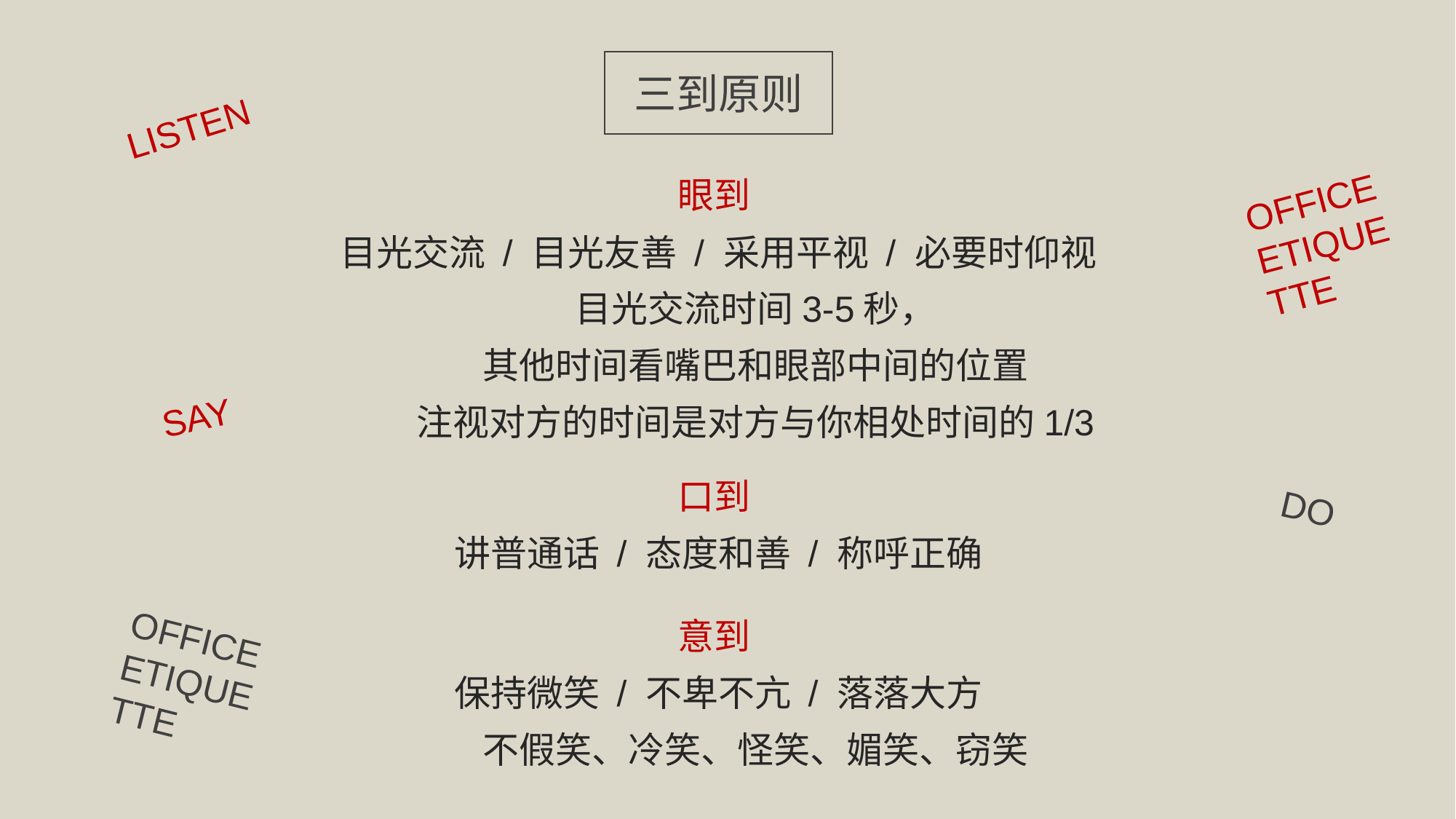

三到原则
眼到
目光交流 / 目光友善 / 采用平视 / 必要时仰视
        目光交流时间3-5秒，
        其他时间看嘴巴和眼部中间的位置
        注视对方的时间是对方与你相处时间的1/3

口到
讲普通话 / 态度和善 / 称呼正确

意到
保持微笑 / 不卑不亢 / 落落大方
        不假笑、冷笑、怪笑、媚笑、窃笑
LISTEN
OFFICE ETIQUETTE
SAY
DO
OFFICE ETIQUETTE